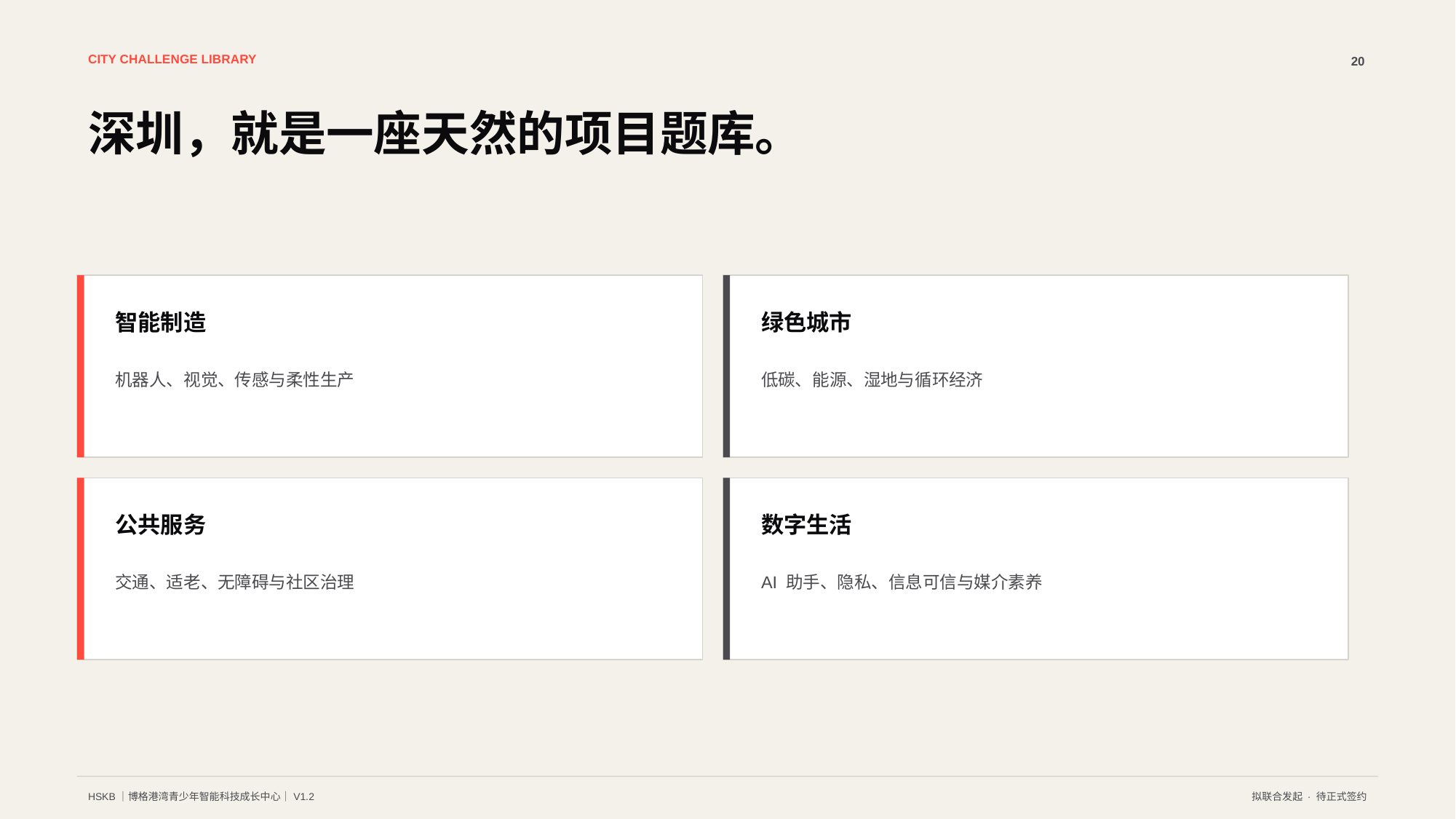

CITY CHALLENGE LIBRARY
20
深圳，就是一座天然的项目题库。

智能制造
绿色城市
机器人、视觉、传感与柔性生产
低碳、能源、湿地与循环经济

公共服务
数字生活
交通、适老、无障碍与社区治理
AI 助手、隐私、信息可信与媒介素养

HSKB｜博格港湾青少年智能科技成长中心｜V1.2
拟联合发起 · 待正式签约